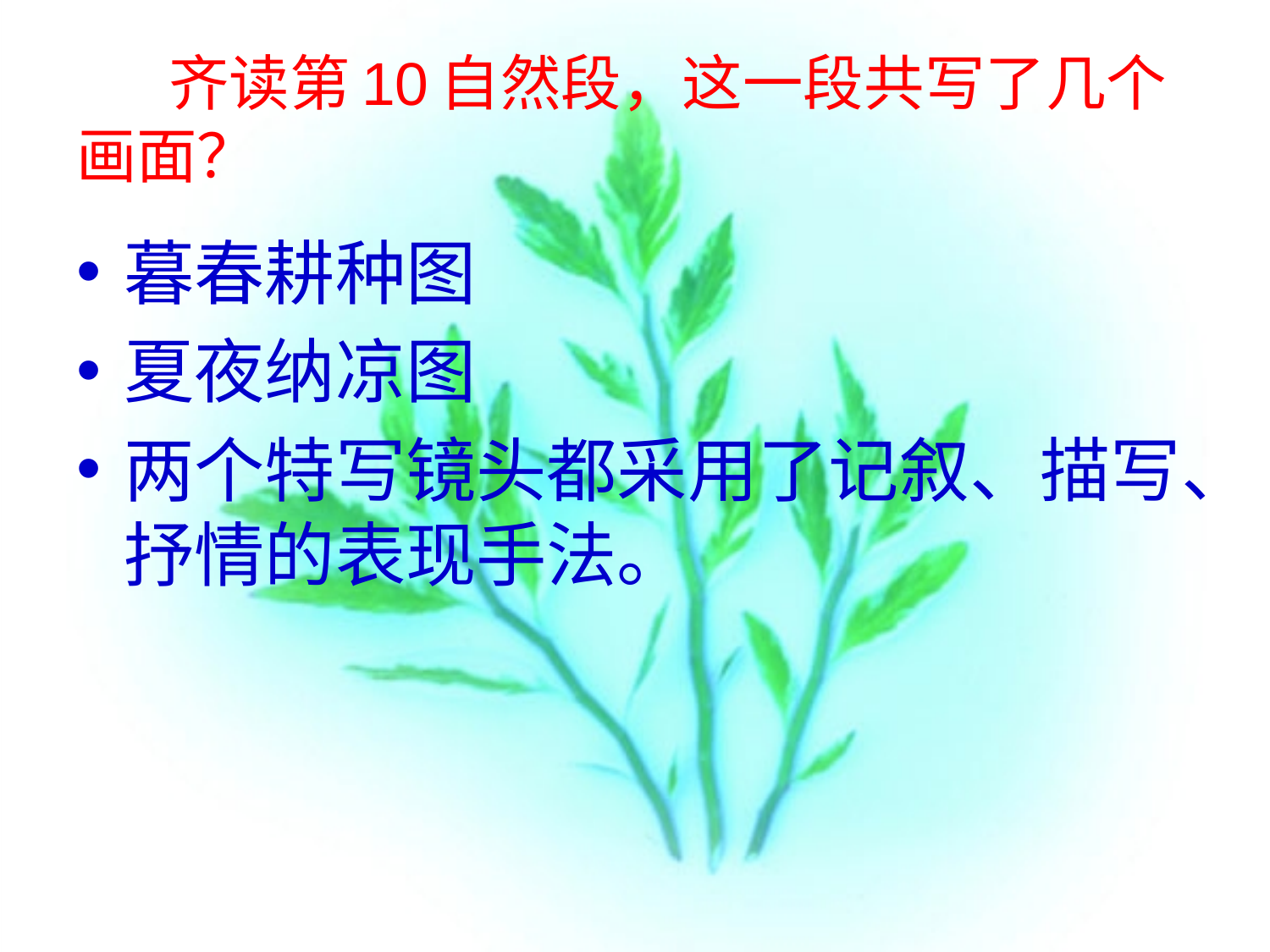

# 齐读第10自然段，这一段共写了几个画面？
暮春耕种图
夏夜纳凉图
两个特写镜头都采用了记叙、描写、抒情的表现手法。